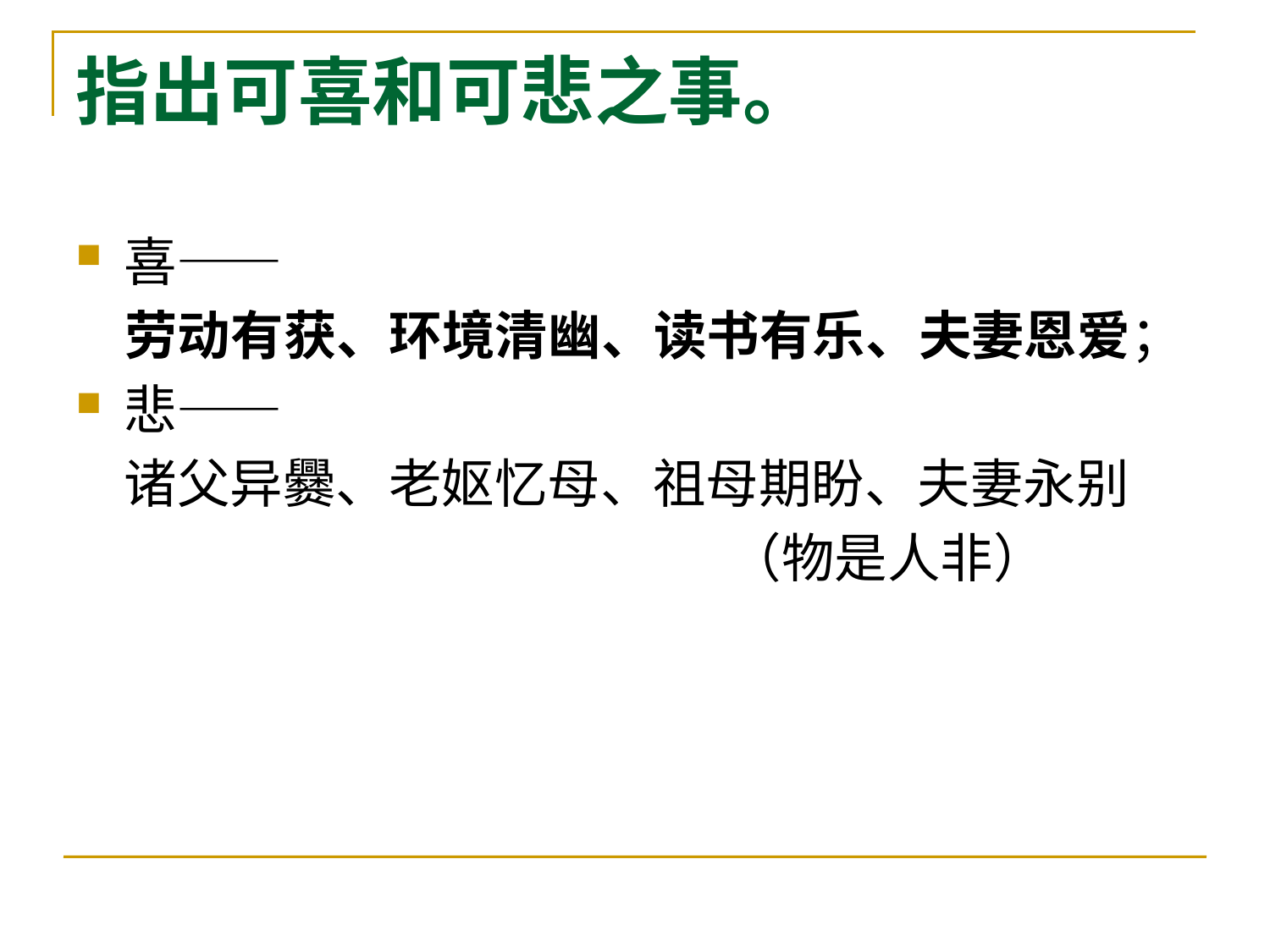

# 指出可喜和可悲之事。
喜——
   劳动有获、环境清幽、读书有乐、夫妻恩爱；
悲——
   诸父异爨、老妪忆母、祖母期盼、夫妻永别
                                                      （物是人非）